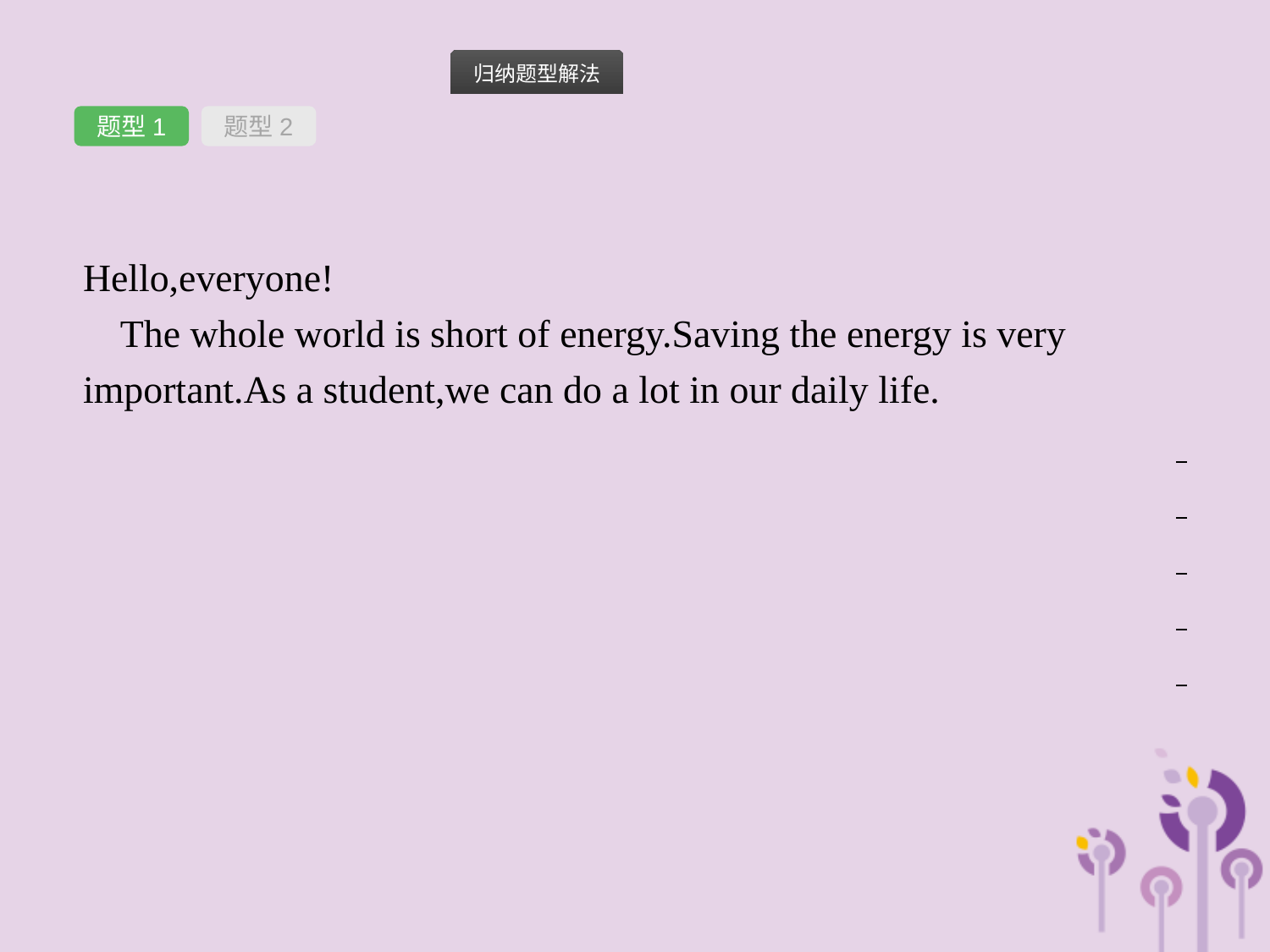

题型1
题型2
Hello,everyone!
The whole world is short of energy.Saving the energy is very important.As a student,we can do a lot in our daily life.